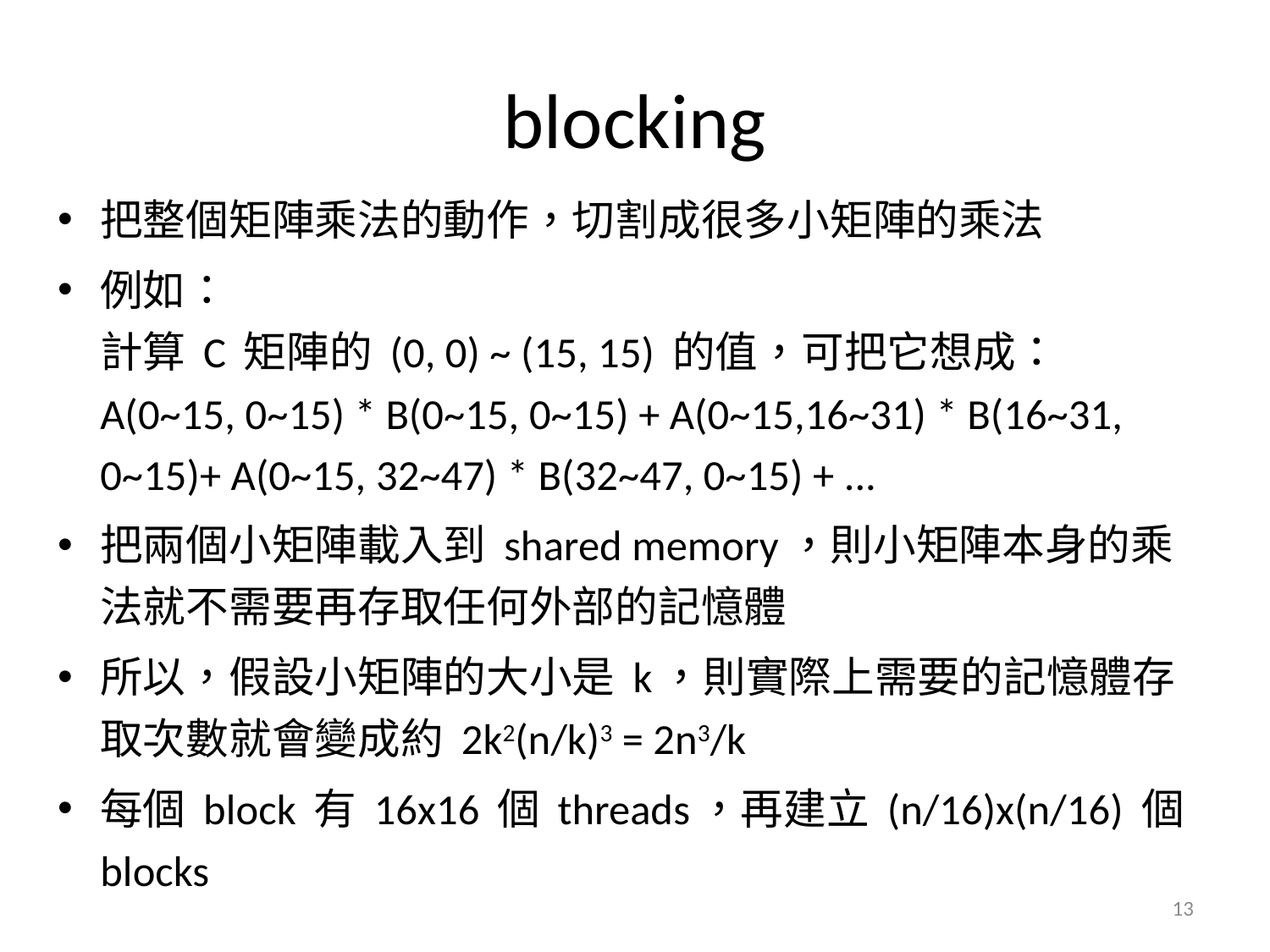

# blocking
把整個矩陣乘法的動作，切割成很多小矩陣的乘法
例如：
計算 C 矩陣的 (0, 0) ~ (15, 15) 的值，可把它想成：
A(0~15, 0~15) * B(0~15, 0~15) + A(0~15,16~31) * B(16~31, 0~15)+ A(0~15, 32~47) * B(32~47, 0~15) + ...
把兩個小矩陣載入到 shared memory，則小矩陣本身的乘法就不需要再存取任何外部的記憶體
所以，假設小矩陣的大小是 k，則實際上需要的記憶體存取次數就會變成約 2k2(n/k)3 = 2n3/k
每個 block 有 16x16 個 threads，再建立 (n/16)x(n/16) 個 blocks
13